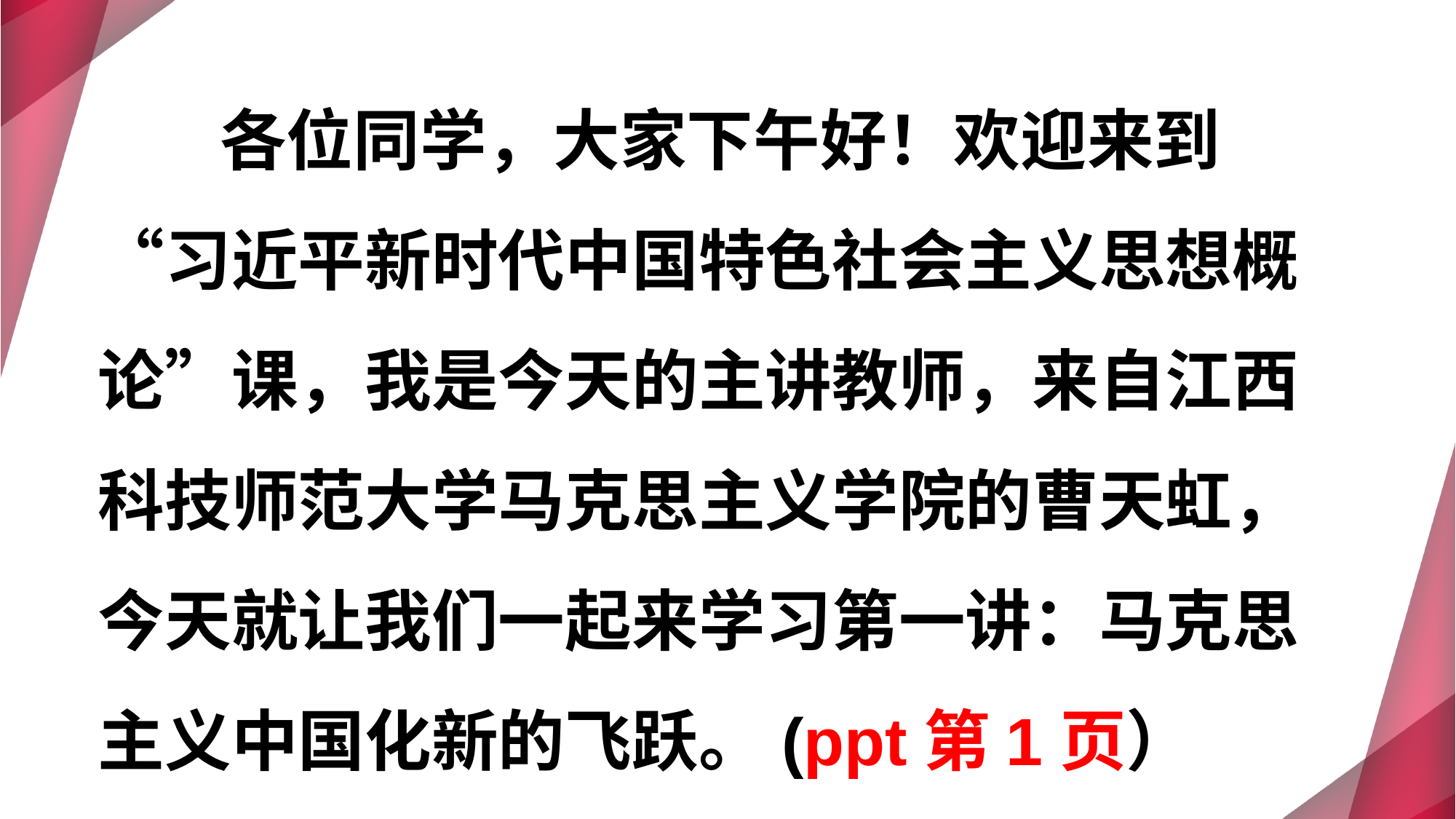

各位同学，大家下午好！欢迎来到“习近平新时代中国特色社会主义思想概论”课，我是今天的主讲教师，来自江西科技师范大学马克思主义学院的曹天虹，今天就让我们一起来学习第一讲：马克思主义中国化新的飞跃。(ppt第1页）